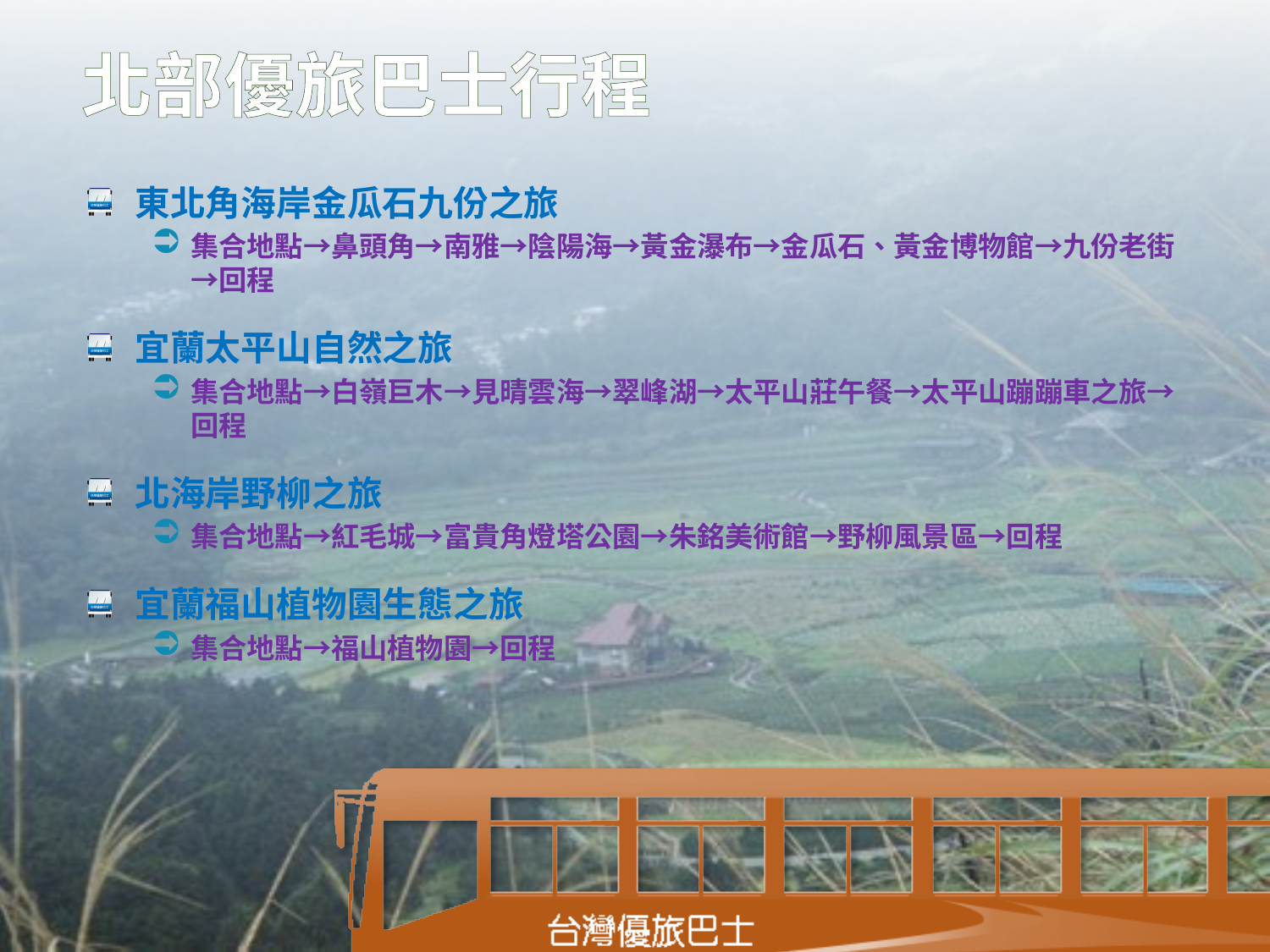

# 北部優旅巴士行程
東北角海岸金瓜石九份之旅
集合地點→鼻頭角→南雅→陰陽海→黃金瀑布→金瓜石、黃金博物館→九份老街→回程
宜蘭太平山自然之旅
集合地點→白嶺巨木→見晴雲海→翠峰湖→太平山莊午餐→太平山蹦蹦車之旅→回程
北海岸野柳之旅
集合地點→紅毛城→富貴角燈塔公園→朱銘美術館→野柳風景區→回程
宜蘭福山植物園生態之旅
集合地點→福山植物園→回程